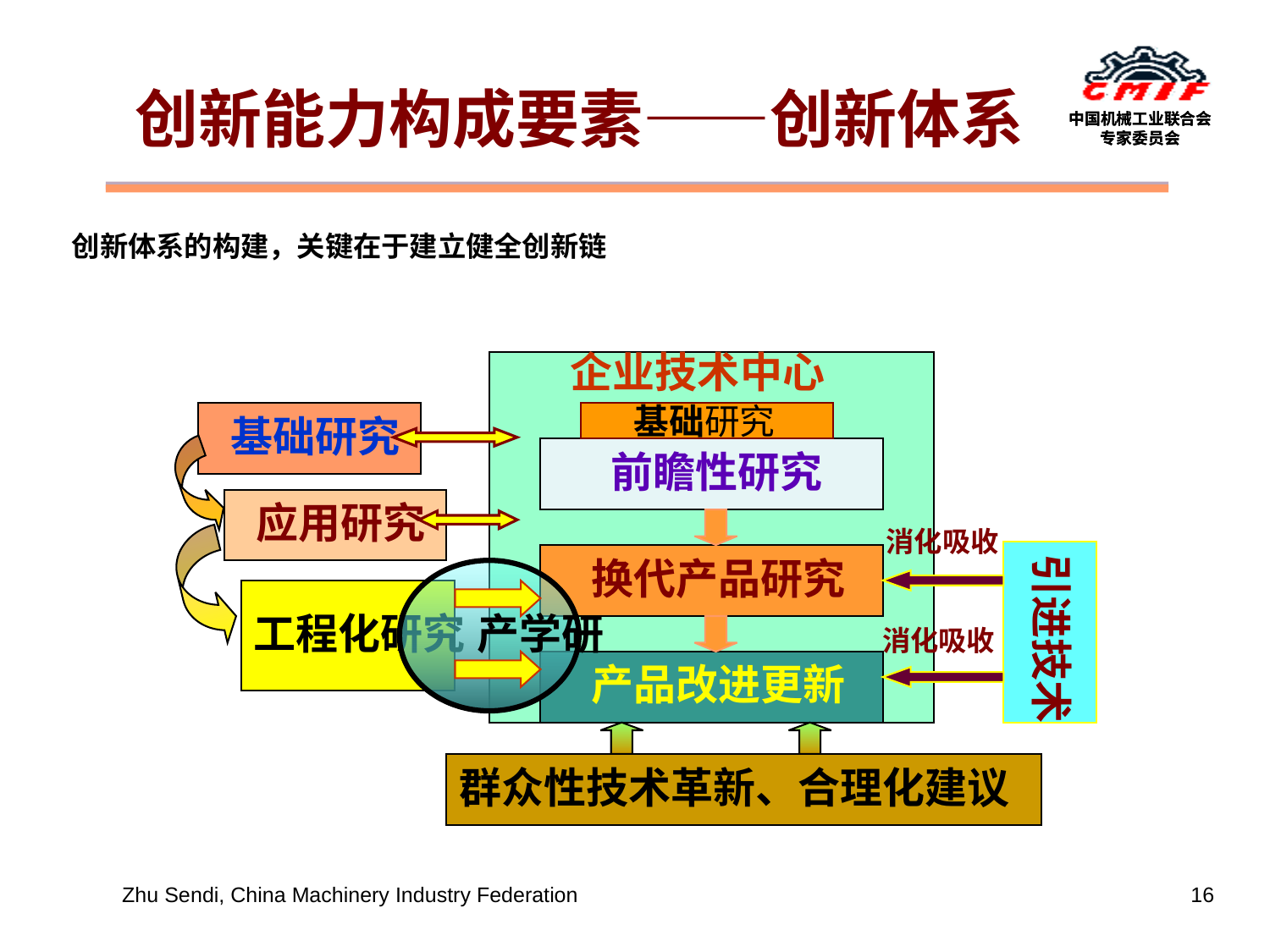

创新能力构成要素——创新体系
创新体系的构建，关键在于建立健全创新链

企业技术中心

 基础研究
    基础研究

     前瞻性研究
 应用研究

消化吸收

引进技术
   换代产品研究
   产学研

工程化研究

消化吸收
   产品改进更新

群众性技术革新、合理化建议
Zhu Sendi, China Machinery Industry Federation

16